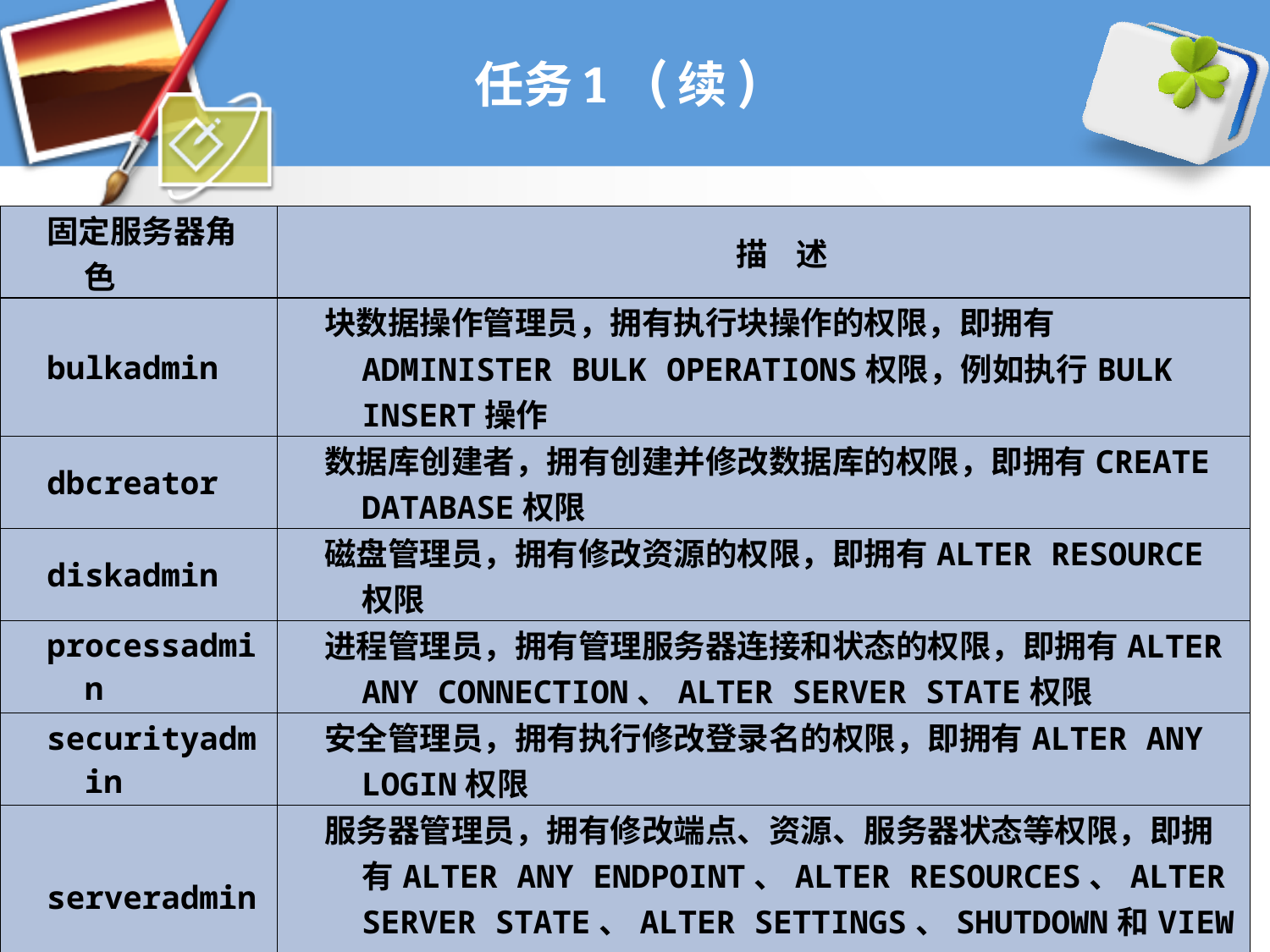

# 任务1     (续)
| 固定服务器角色 | 描 述 |
| --- | --- |
| bulkadmin | 块数据操作管理员，拥有执行块操作的权限，即拥有ADMINISTER BULK OPERATIONS权限，例如执行BULK INSERT操作 |
| dbcreator | 数据库创建者，拥有创建并修改数据库的权限，即拥有CREATE DATABASE权限 |
| diskadmin | 磁盘管理员，拥有修改资源的权限，即拥有ALTER RESOURCE权限 |
| processadmin | 进程管理员，拥有管理服务器连接和状态的权限，即拥有ALTER ANY CONNECTION、ALTER SERVER STATE权限 |
| securityadmin | 安全管理员，拥有执行修改登录名的权限，即拥有ALTER ANY LOGIN权限 |
| serveradmin | 服务器管理员，拥有修改端点、资源、服务器状态等权限，即拥有ALTER ANY ENDPOINT、ALTER RESOURCES、ALTER SERVER STATE、ALTER SETTINGS、SHUTDOWN和VIEW SERVER STATE权限 |
| setupadmin | 安装程序管理员，拥有修改链接服务器权限，即拥有ALTER ANY LINKED SERVER权限 |
| sysadmin | 系统管理员，拥有操作SQL Server系统的所有权限 |
36